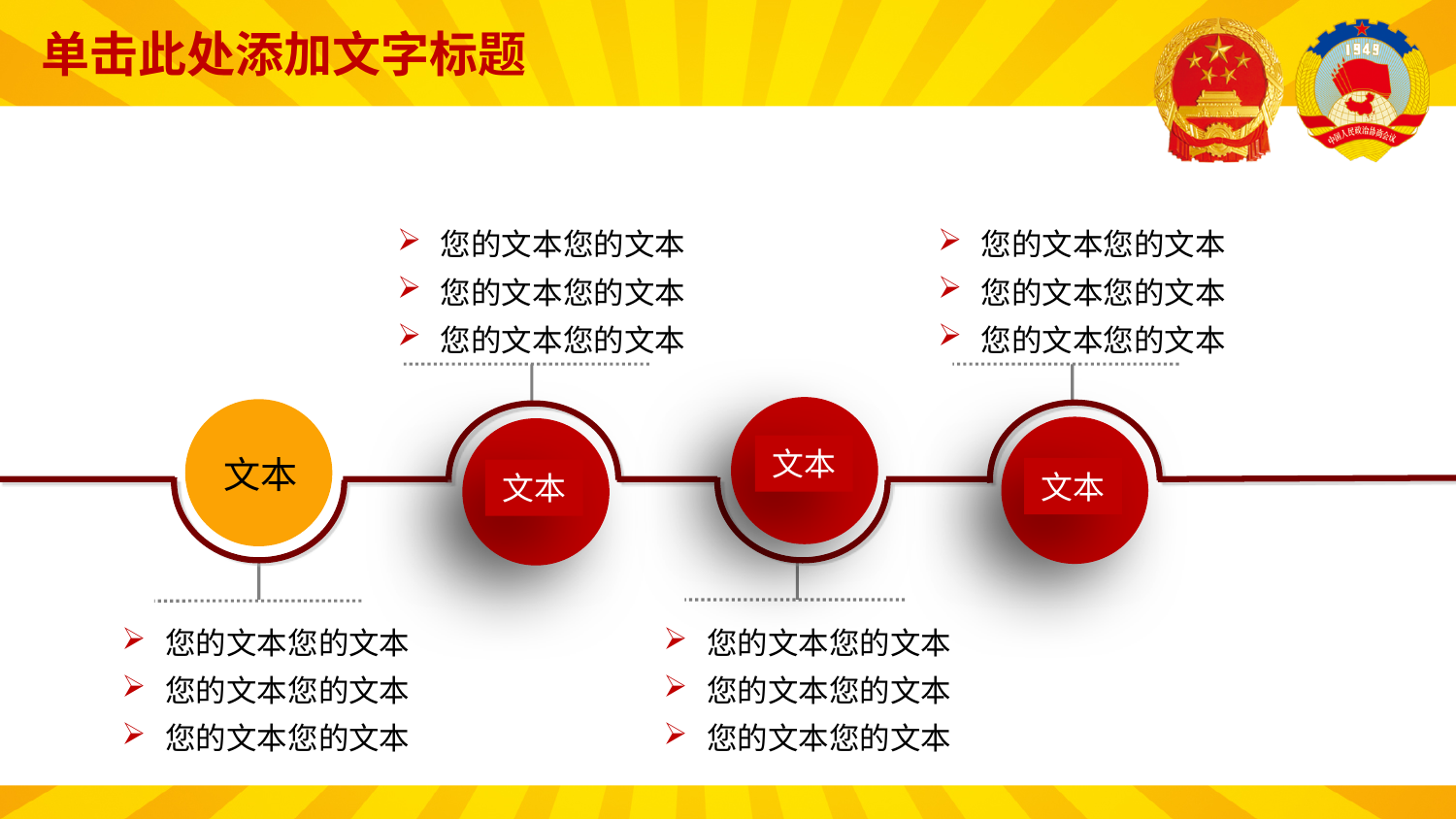

您的文本您的文本
您的文本您的文本
您的文本您的文本
您的文本您的文本
您的文本您的文本
您的文本您的文本

文本

文本

文本

文本

您的文本您的文本
您的文本您的文本
您的文本您的文本
您的文本您的文本
您的文本您的文本
您的文本您的文本